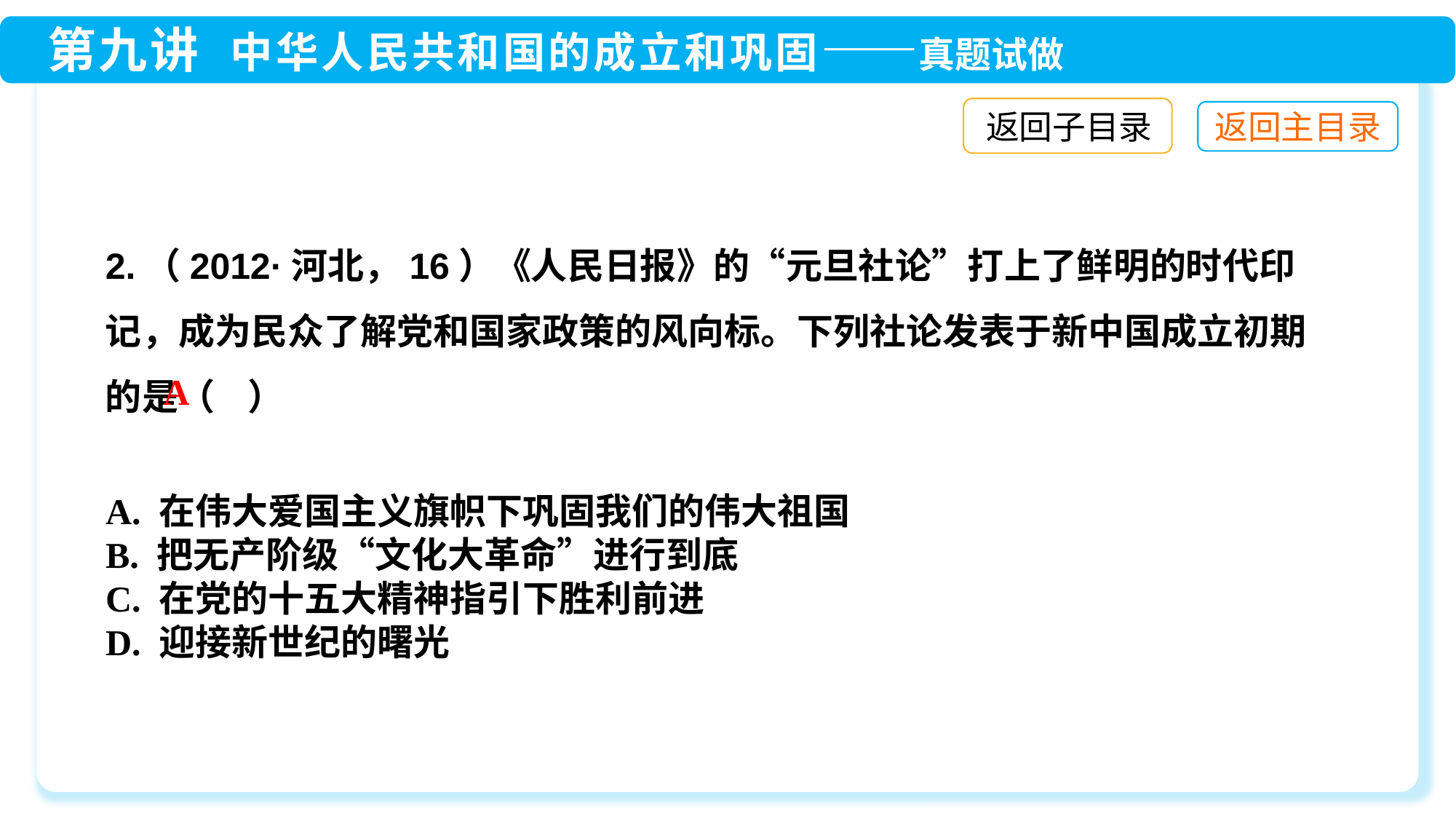

返回子目录

2.（2012·河北，16）《人民日报》的“元旦社论”打上了鲜明的时代印记，成为民众了解党和国家政策的风向标。下列社论发表于新中国成立初期的是（    ）
A
A. 在伟大爱国主义旗帜下巩固我们的伟大祖国
B. 把无产阶级“文化大革命”进行到底
C. 在党的十五大精神指引下胜利前进
D. 迎接新世纪的曙光